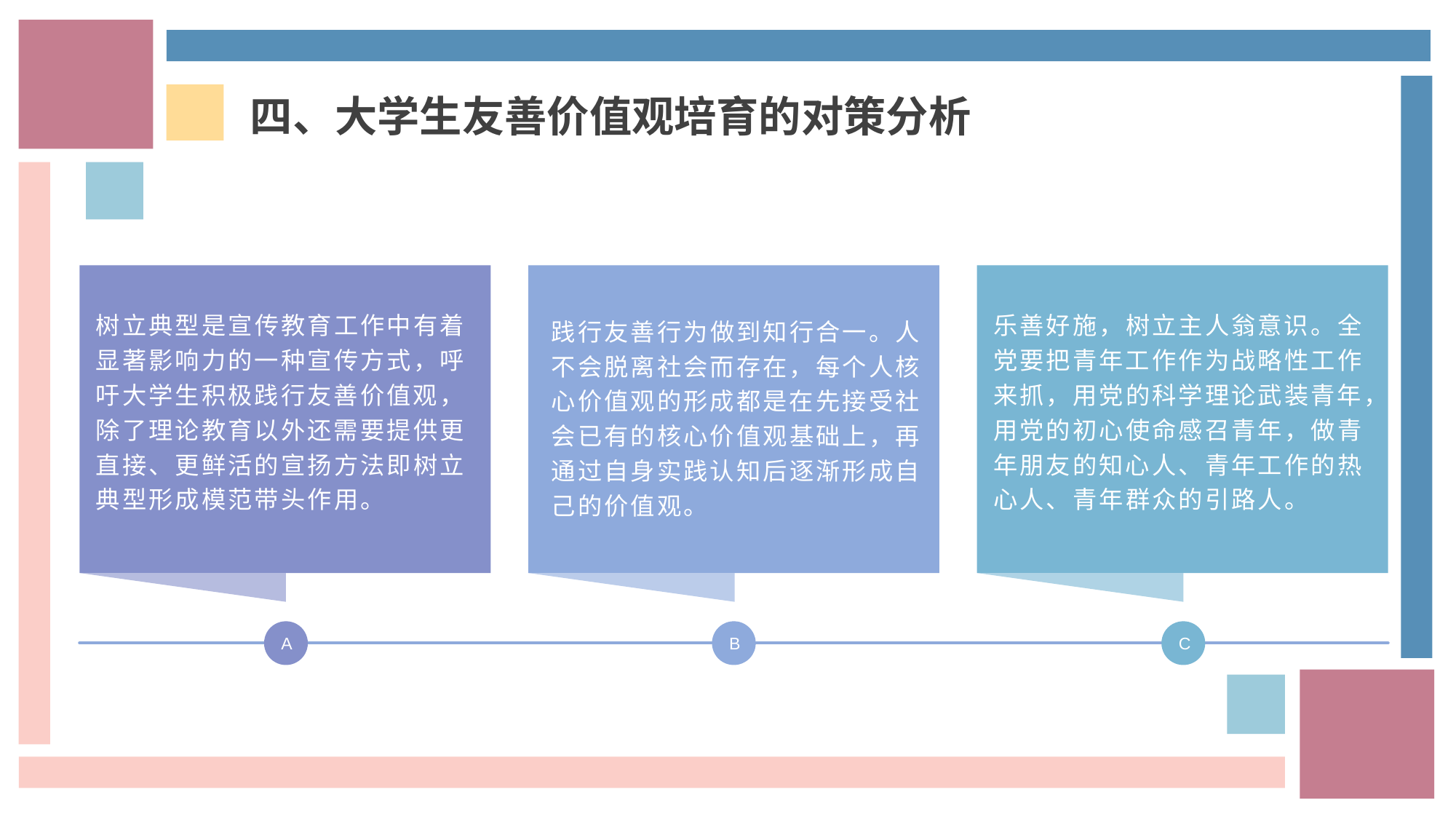

四、大学生友善价值观培育的对策分析

践行友善行为做到知行合一。人不会脱离社会而存在，每个人核心价值观的形成都是在先接受社会已有的核心价值观基础上，再通过自身实践认知后逐渐形成自己的价值观。
树立典型是宣传教育工作中有着显著影响力的一种宣传方式，呼吁大学生积极践行友善价值观，除了理论教育以外还需要提供更直接、更鲜活的宣扬方法即树立典型形成模范带头作用。
乐善好施，树立主人翁意识。全党要把青年工作作为战略性工作来抓，用党的科学理论武装青年，用党的初心使命感召青年，做青
年朋友的知心人、青年工作的热心人、青年群众的引路人。

A
B
C